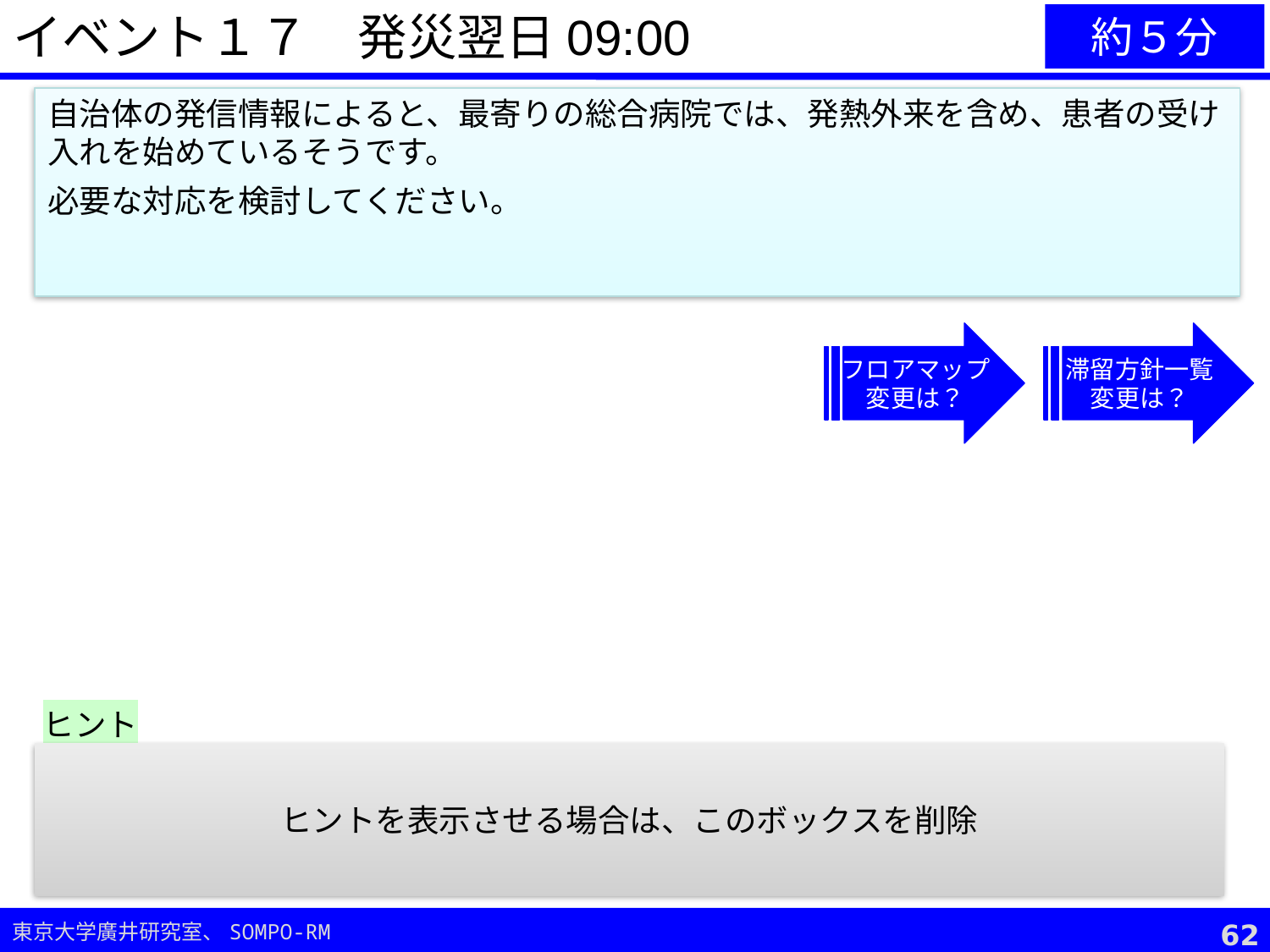

イベント１７　発災翌日09:00
約５分
自治体の発信情報によると、最寄りの総合病院では、発熱外来を含め、患者の受け入れを始めているそうです。
必要な対応を検討してください。
フロアマップ
変更は？
滞留方針一覧
変更は？
ヒント
診察の必要な方に移動していただく際、伝えておくべきことは何でしょうか？
ヒントを表示させる場合は、このボックスを削除
62